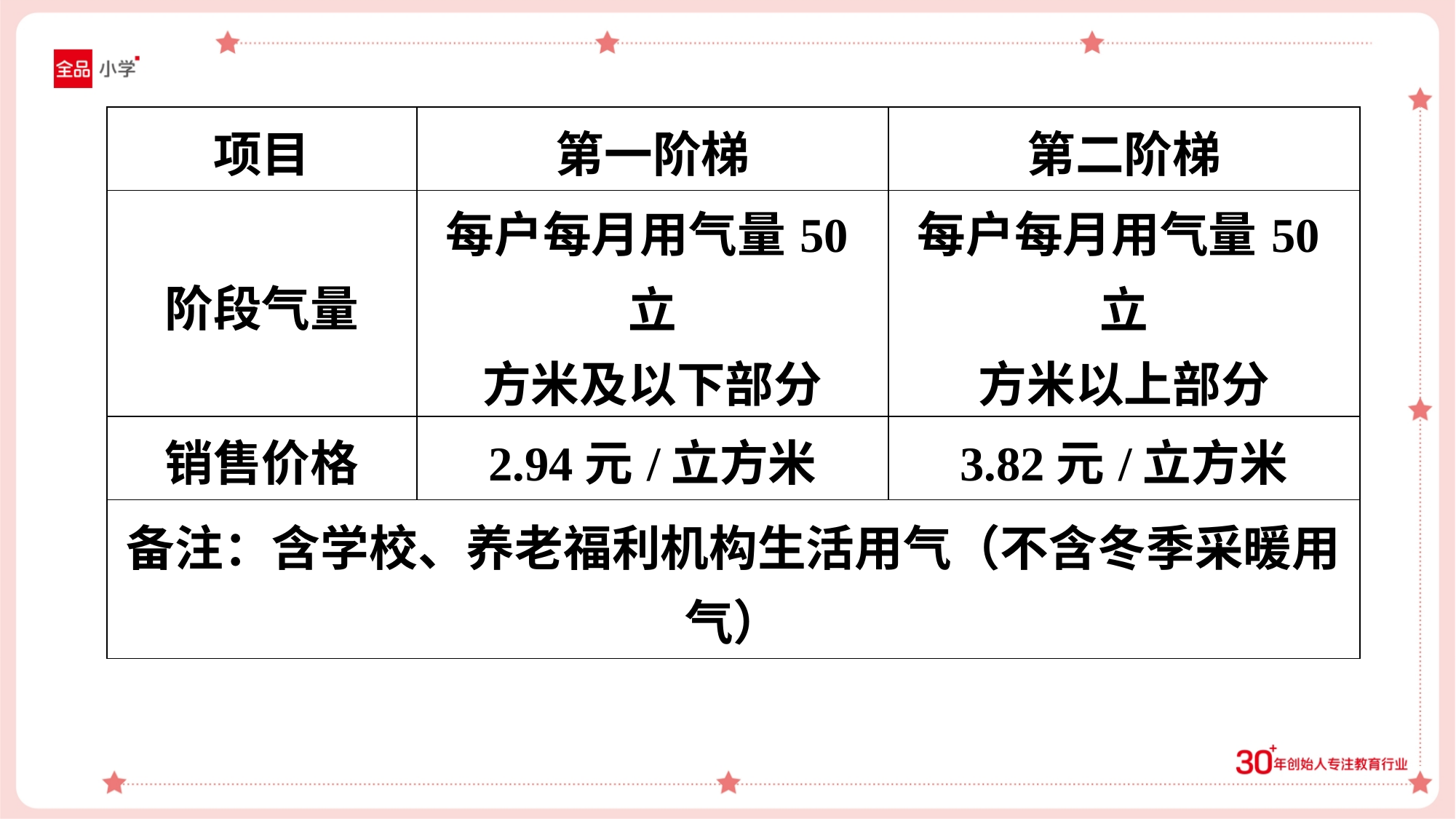

| 项目 | 第一阶梯 | 第二阶梯 |
| --- | --- | --- |
| 阶段气量 | 每户每月用气量50立 方米及以下部分 | 每户每月用气量50立 方米以上部分 |
| 销售价格 | 2.94元/立方米 | 3.82元/立方米 |
| 备注：含学校、养老福利机构生活用气（不含冬季采暖用 气） |  |  |